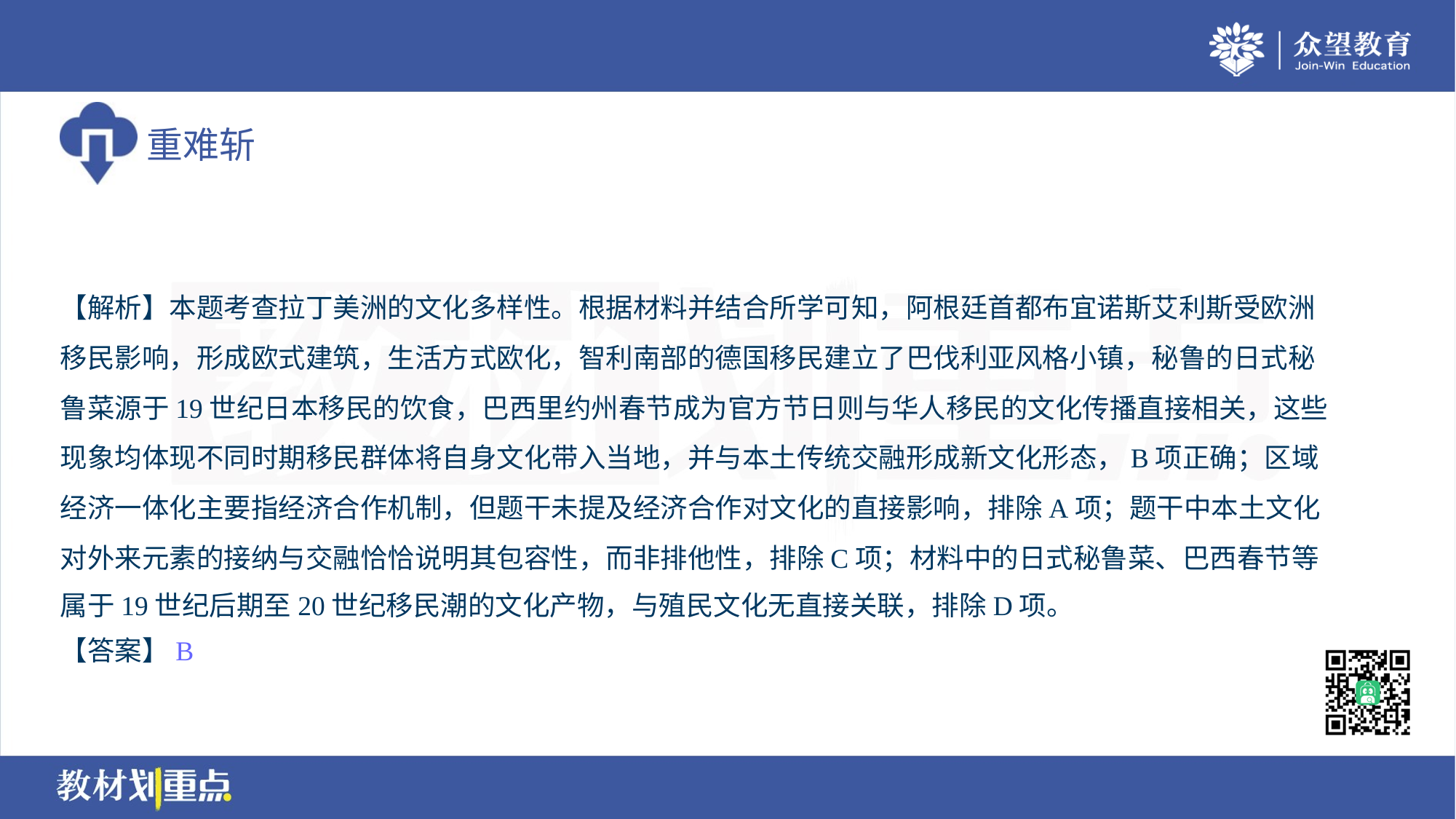

【解析】本题考查拉丁美洲的文化多样性。根据材料并结合所学可知，阿根廷首都布宜诺斯艾利斯受欧洲
移民影响，形成欧式建筑，生活方式欧化，智利南部的德国移民建立了巴伐利亚风格小镇，秘鲁的日式秘
鲁菜源于19世纪日本移民的饮食，巴西里约州春节成为官方节日则与华人移民的文化传播直接相关，这些
现象均体现不同时期移民群体将自身文化带入当地，并与本土传统交融形成新文化形态，B项正确；区域
经济一体化主要指经济合作机制，但题干未提及经济合作对文化的直接影响，排除A项；题干中本土文化
对外来元素的接纳与交融恰恰说明其包容性，而非排他性，排除C项；材料中的日式秘鲁菜、巴西春节等
属于19世纪后期至20世纪移民潮的文化产物，与殖民文化无直接关联，排除D项。
【答案】B